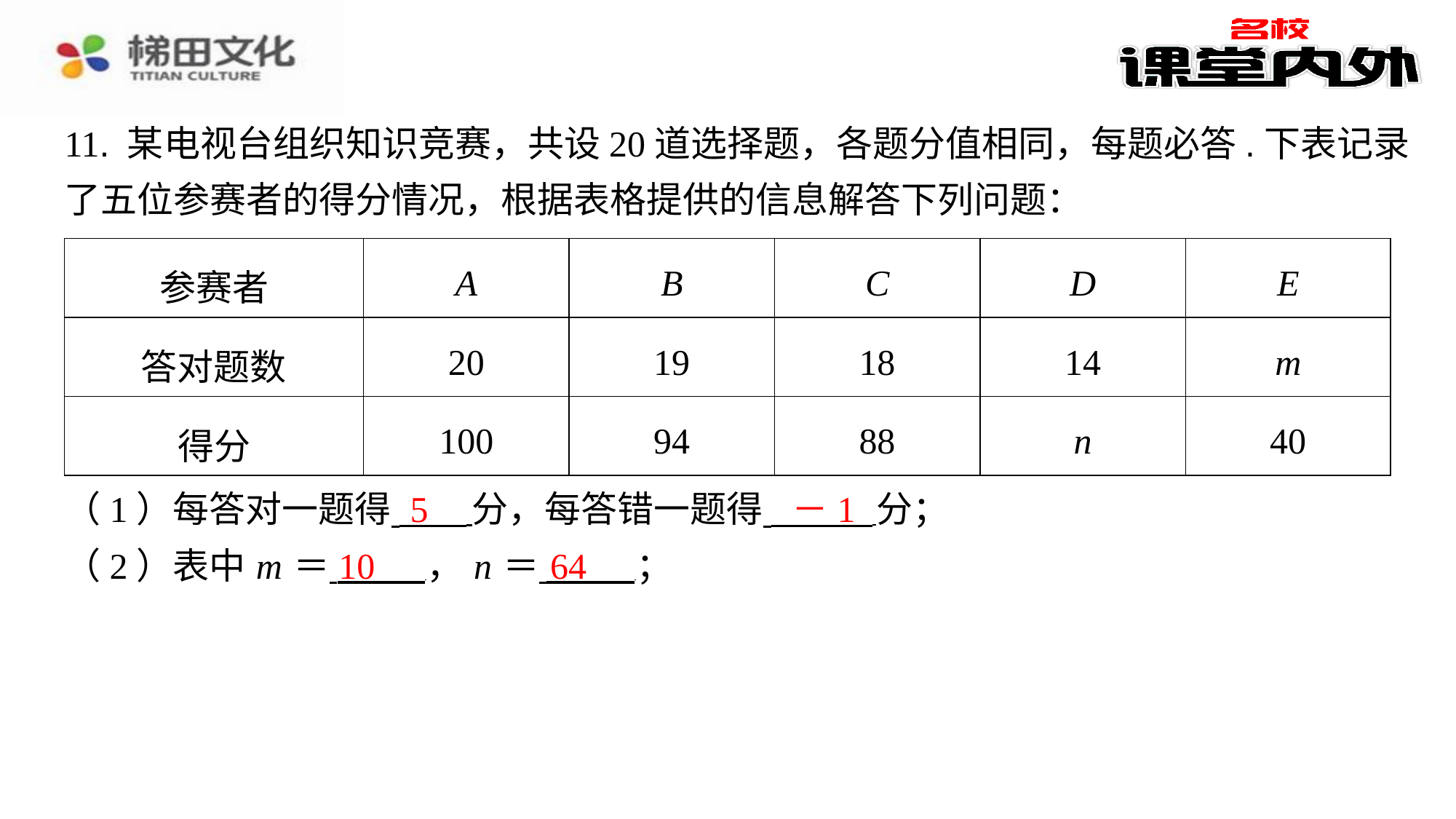

11. 某电视台组织知识竞赛，共设20道选择题，各题分值相同，每题必答.下表记录
了五位参赛者的得分情况，根据表格提供的信息解答下列问题：
| 参赛者 | A | B | C | D | E |
| --- | --- | --- | --- | --- | --- |
| 答对题数 | 20 | 19 | 18 | 14 | m |
| 得分 | 100 | 94 | 88 | n | 40 |
5
－1
（1）每答对一题得            分，每答错一题得                 分；
（2）表中 m ＝               ， n ＝               ⁠；
10
64